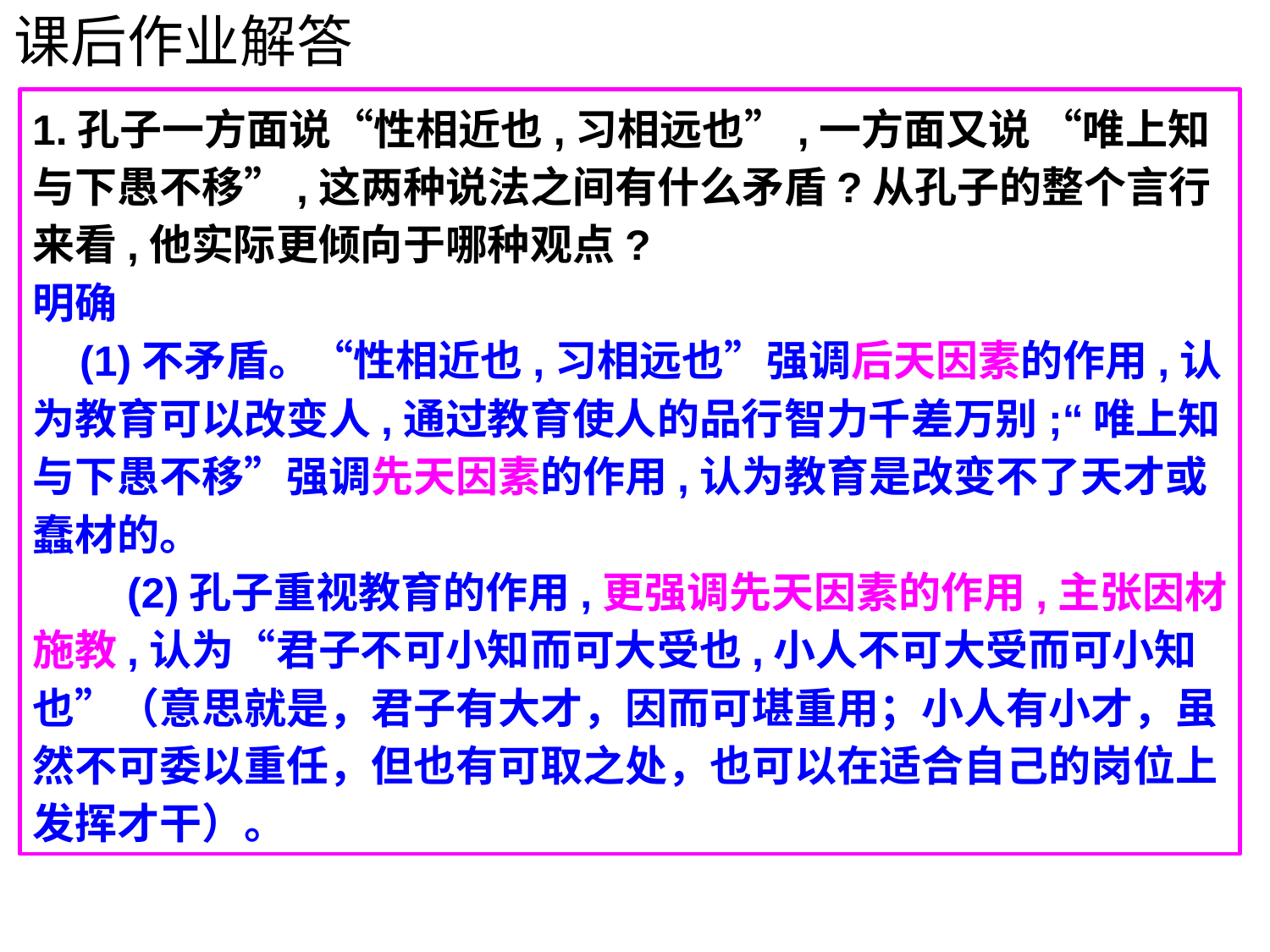

课后作业解答
1.孔子一方面说“性相近也,习相远也”,一方面又说 “唯上知与下愚不移”,这两种说法之间有什么矛盾?从孔子的整个言行来看,他实际更倾向于哪种观点?
明确
    (1)不矛盾。“性相近也,习相远也”强调后天因素的作用,认为教育可以改变人,通过教育使人的品行智力千差万别;“唯上知与下愚不移”强调先天因素的作用,认为教育是改变不了天才或蠢材的。
　　(2)孔子重视教育的作用,更强调先天因素的作用,主张因材施教,认为“君子不可小知而可大受也,小人不可大受而可小知也”（意思就是，君子有大才，因而可堪重用；小人有小才，虽然不可委以重任，但也有可取之处，也可以在适合自己的岗位上发挥才干）。